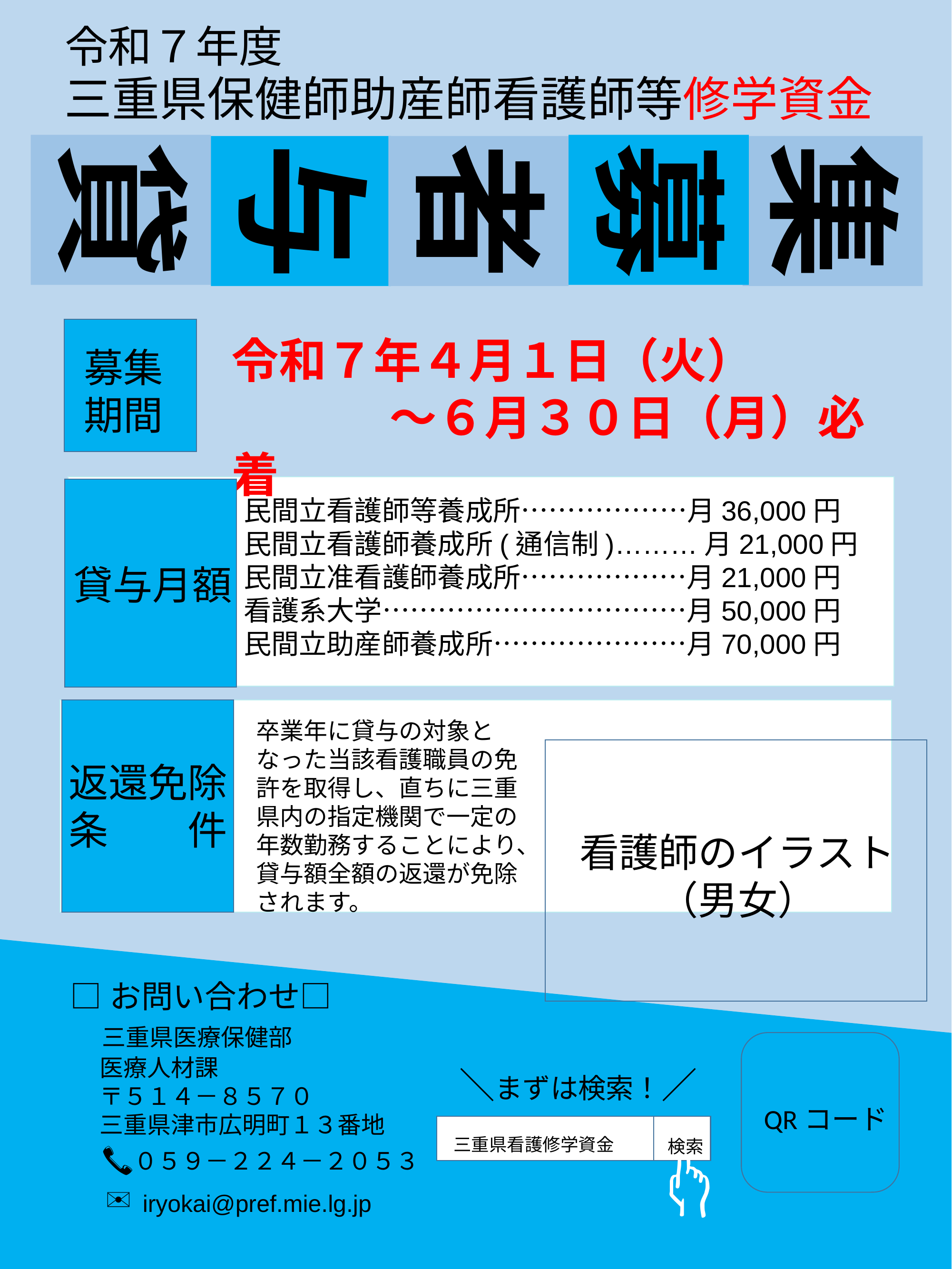

令和７年度
三重県保健師助産師看護師等修学資金
貸
募
与
者
集

令和７年４月１日（火）
　　　　～６月３０日（月）必着
募集
期間

民間立看護師等養成所………………月36,000円
民間立看護師養成所(通信制)………月21,000円
民間立准看護師養成所………………月21,000円
看護系大学……………………………月50,000円
民間立助産師養成所…………………月70,000円
貸与月額

卒業年に貸与の対象となった当該看護職員の免許を取得し、直ちに三重県内の指定機関で一定の年数勤務することにより、貸与額全額の返還が免除されます。

返還免除
条　　件
看護師のイラスト
　　（男女）
□お問い合わせ□
　三重県医療保健部
　 医療人材課
　 〒５１４－８５７０
　 三重県津市広明町１３番地
　📞０５９－２２４－２０５３
　✉ iryokai@pref.mie.lg.jp

QRコード
＼まずは検索！／

三重県看護修学資金
検索
👇